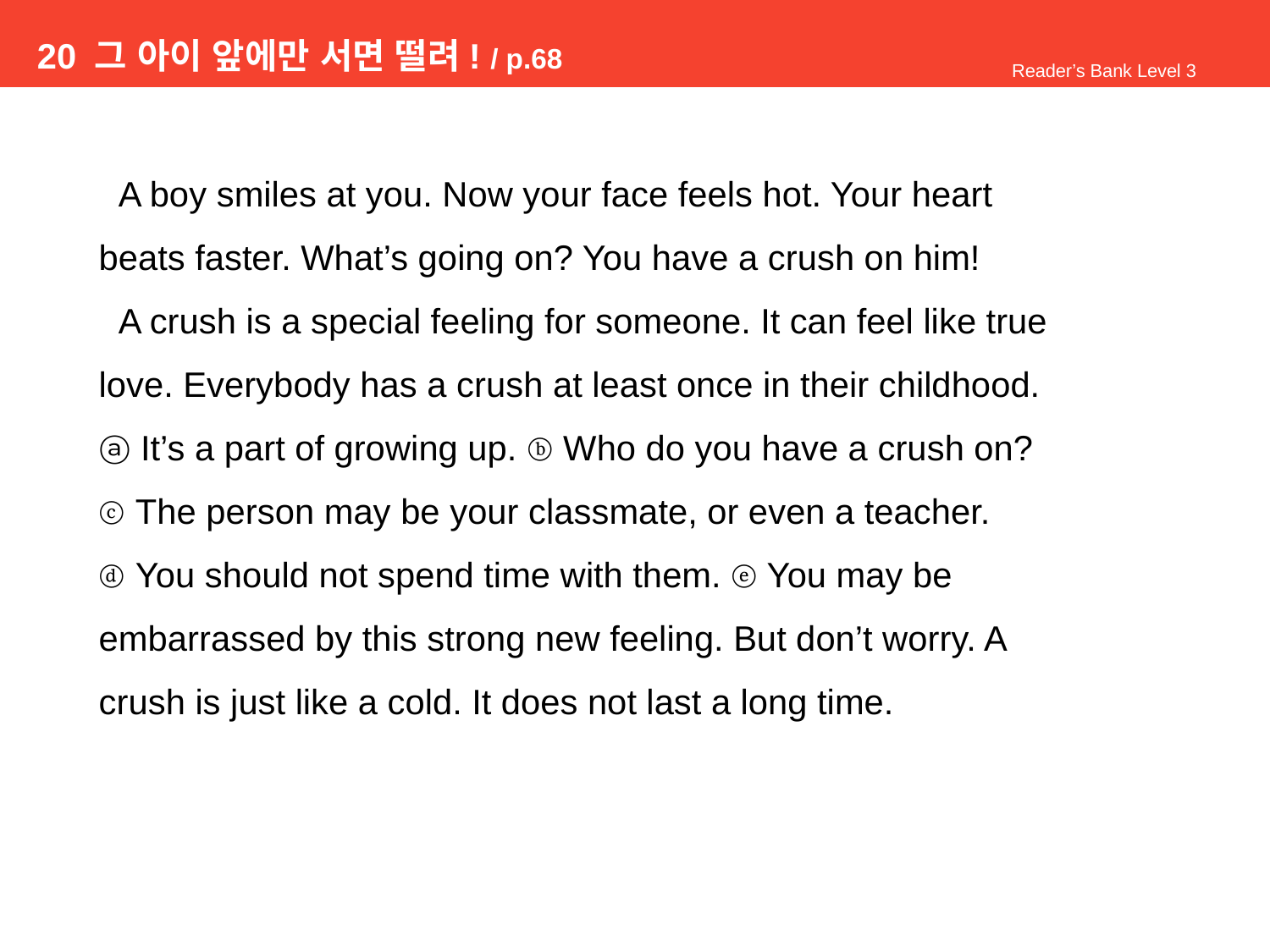

# 20 그 아이 앞에만 서면 떨려! / p.68
Reader’s Bank Level 3

  A boy smiles at you. Now your face feels hot. Your heart
beats faster. What’s going on? You have a crush on him!
  A crush is a special feeling for someone. It can feel like true
love. Everybody has a crush at least once in their childhood.
ⓐ It’s a part of growing up. ⓑ Who do you have a crush on?
ⓒ The person may be your classmate, or even a teacher.
ⓓ You should not spend time with them. ⓔ You may be
embarrassed by this strong new feeling. But don’t worry. A
crush is just like a cold. It does not last a long time.